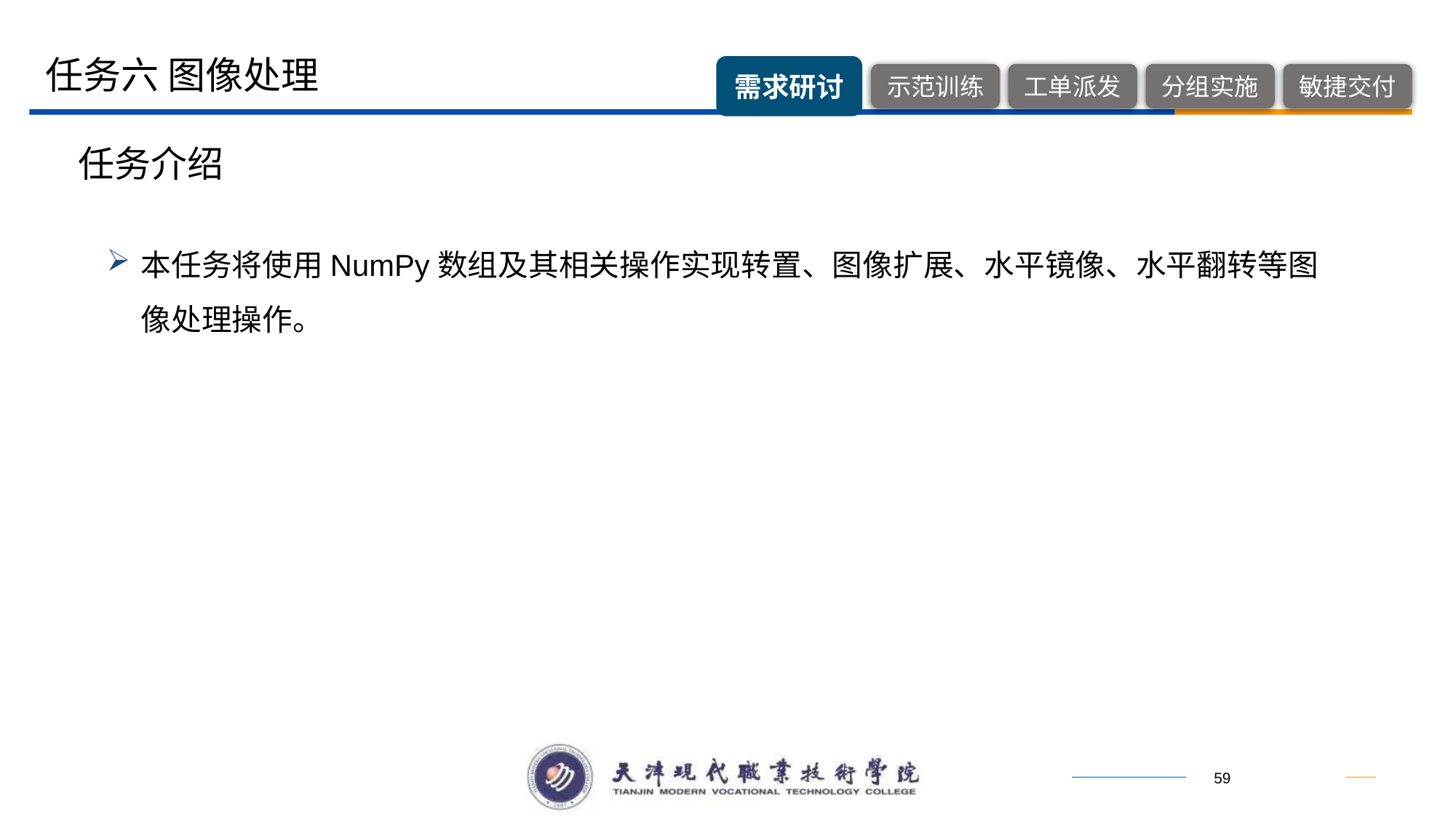

任务六 图像处理

任务介绍
本任务将使用NumPy数组及其相关操作实现转置、图像扩展、水平镜像、水平翻转等图像处理操作。